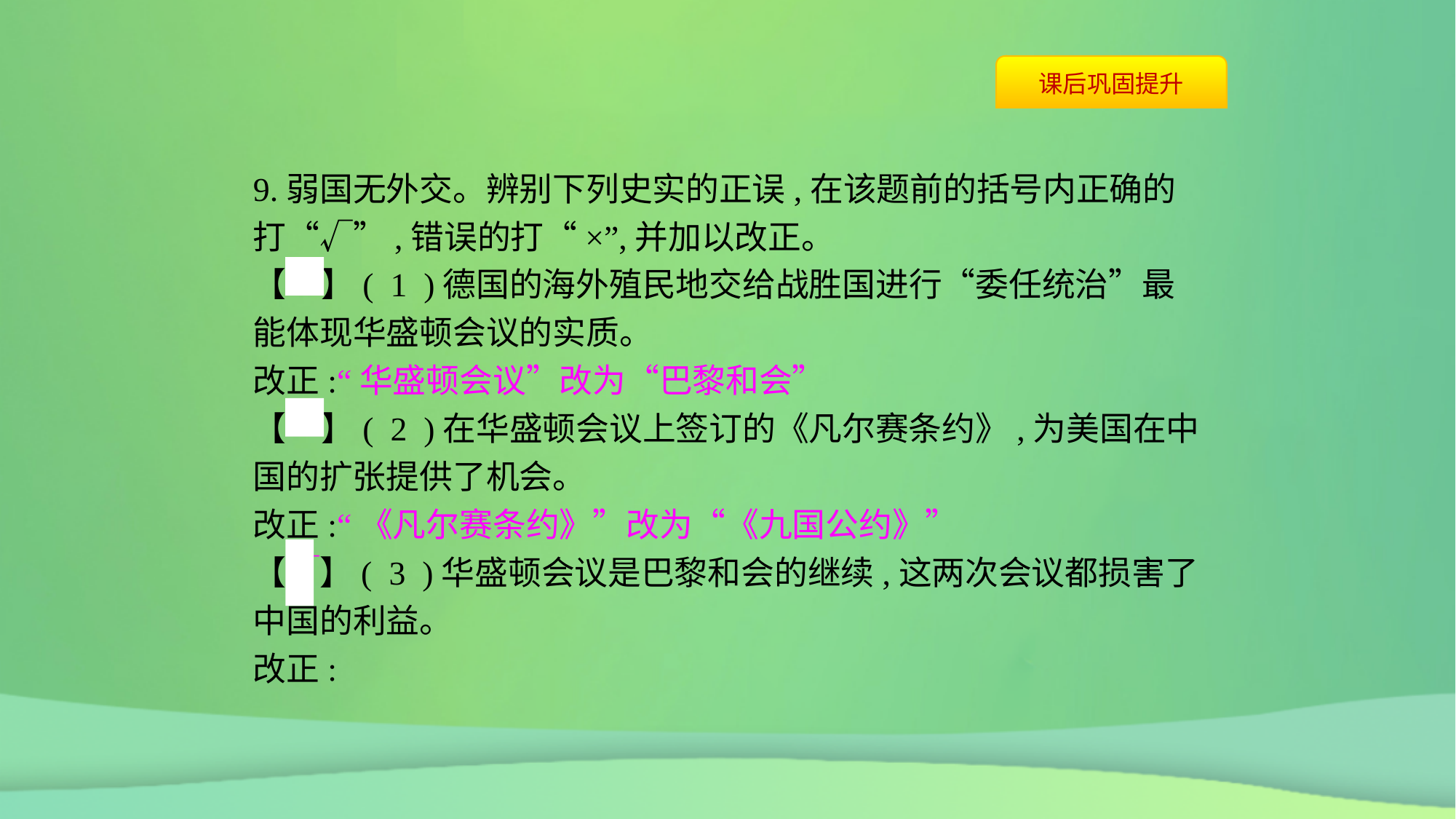

9.弱国无外交。辨别下列史实的正误,在该题前的括号内正确的打“√”,错误的打“×”,并加以改正。
【×】(  1  )德国的海外殖民地交给战胜国进行“委任统治”最能体现华盛顿会议的实质。
改正:“华盛顿会议”改为“巴黎和会”
【×】(  2  )在华盛顿会议上签订的《凡尔赛条约》,为美国在中国的扩张提供了机会。
改正:“《凡尔赛条约》”改为“《九国公约》”
【√】(  3  )华盛顿会议是巴黎和会的继续,这两次会议都损害了中国的利益。
改正: